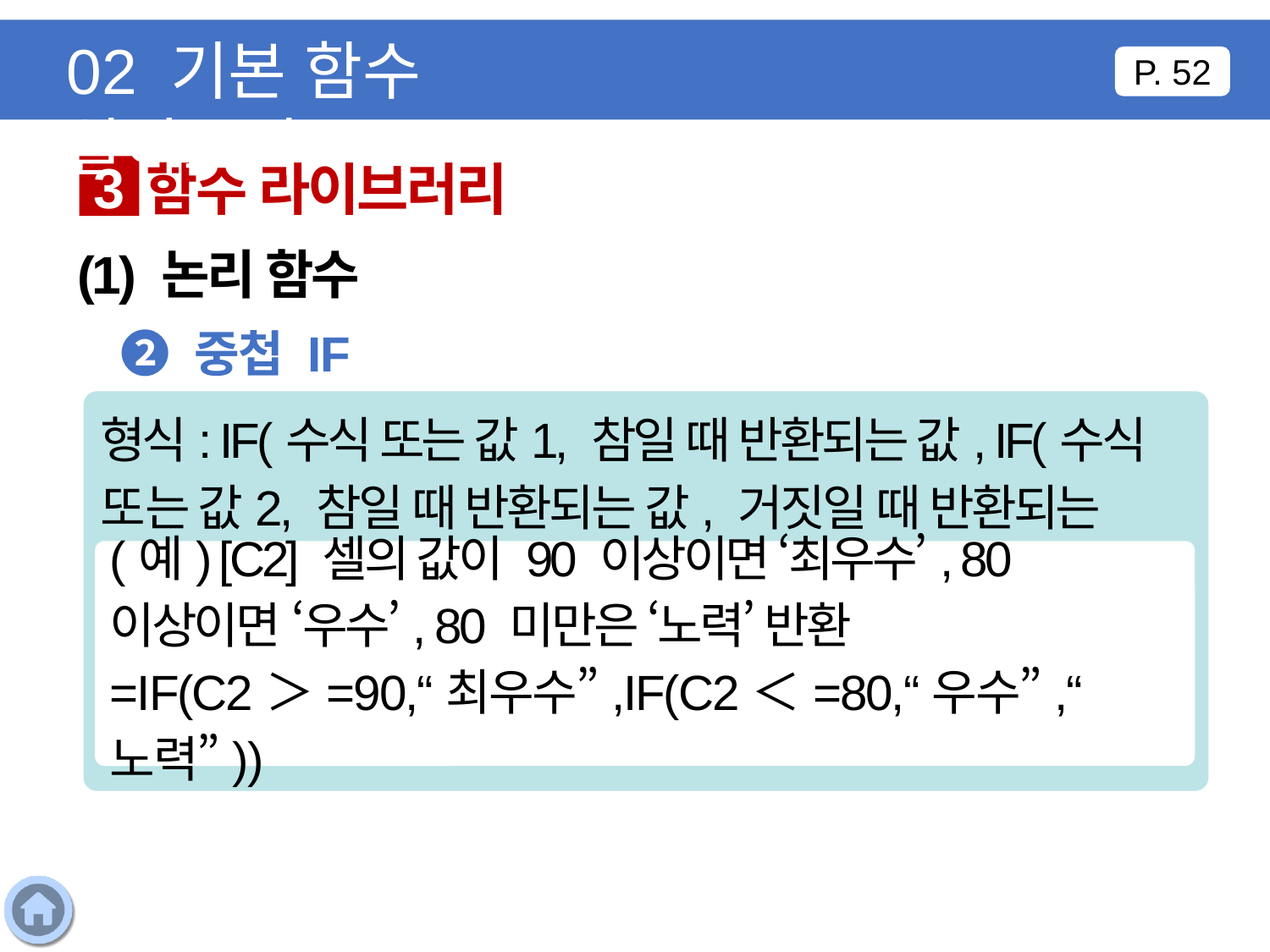

02 기본 함수 알아보기
P. 52
함수 라이브러리
3
(1) 논리 함수
❷ 중첩 IF
형식: IF(수식 또는 값1, 참일 때 반환되는 값, IF(수식 또는 값2, 참일 때 반환되는 값, 거짓일 때 반환되는 값))
(예) [C2] 셀의 값이 90 이상이면 ‘최우수’, 80 이상이면 ‘우수’, 80 미만은 ‘노력’ 반환
=IF(C2＞=90,“최우수”,IF(C2＜=80,“우수”,“노력”))